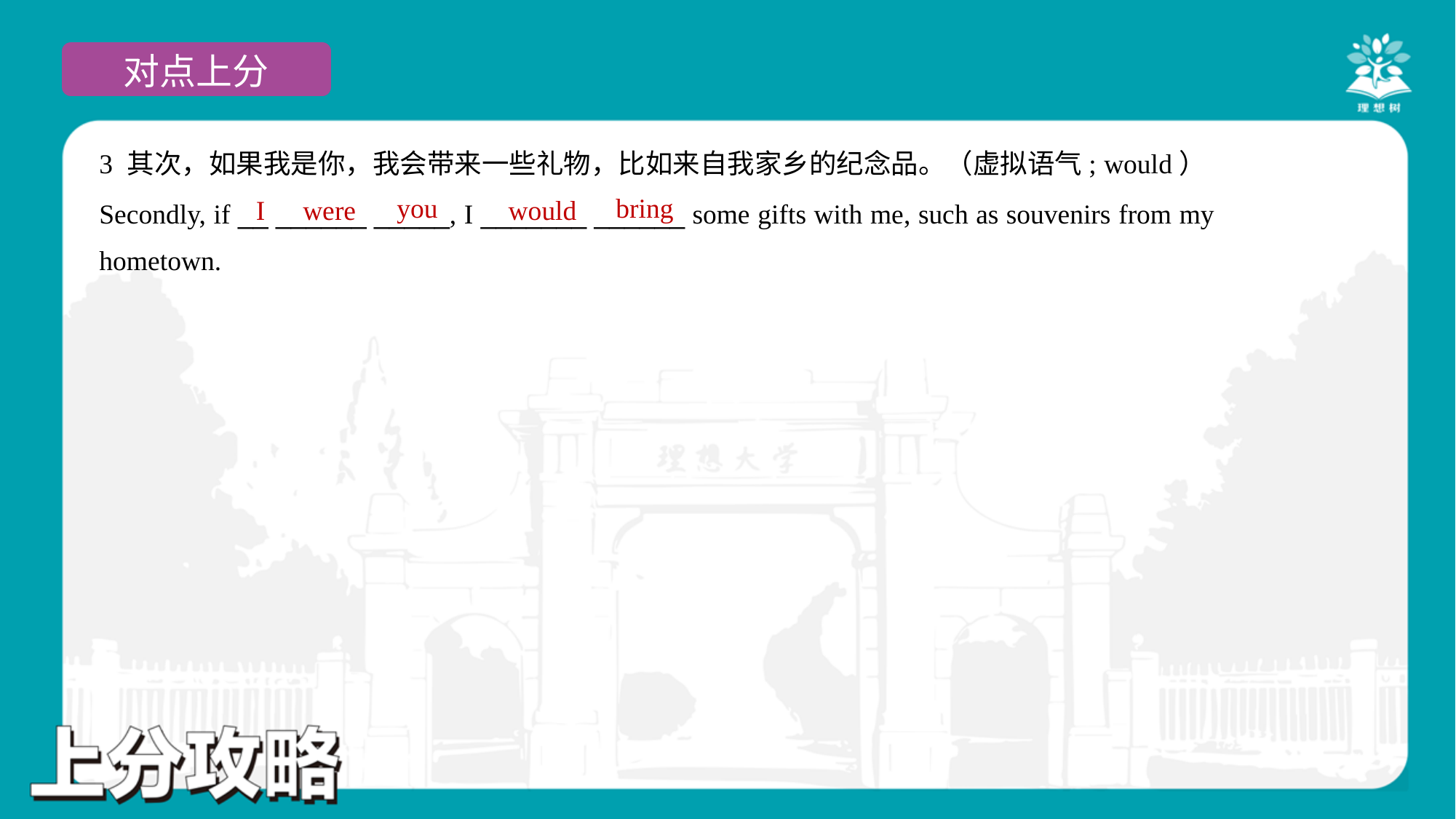

3 其次，如果我是你，我会带来一些礼物，比如来自我家乡的纪念品。（虚拟语气; would）
Secondly, if __ ______ _____, I _______ ______ some gifts with me, such as souvenirs from my
hometown.
you
bring
I
were
would